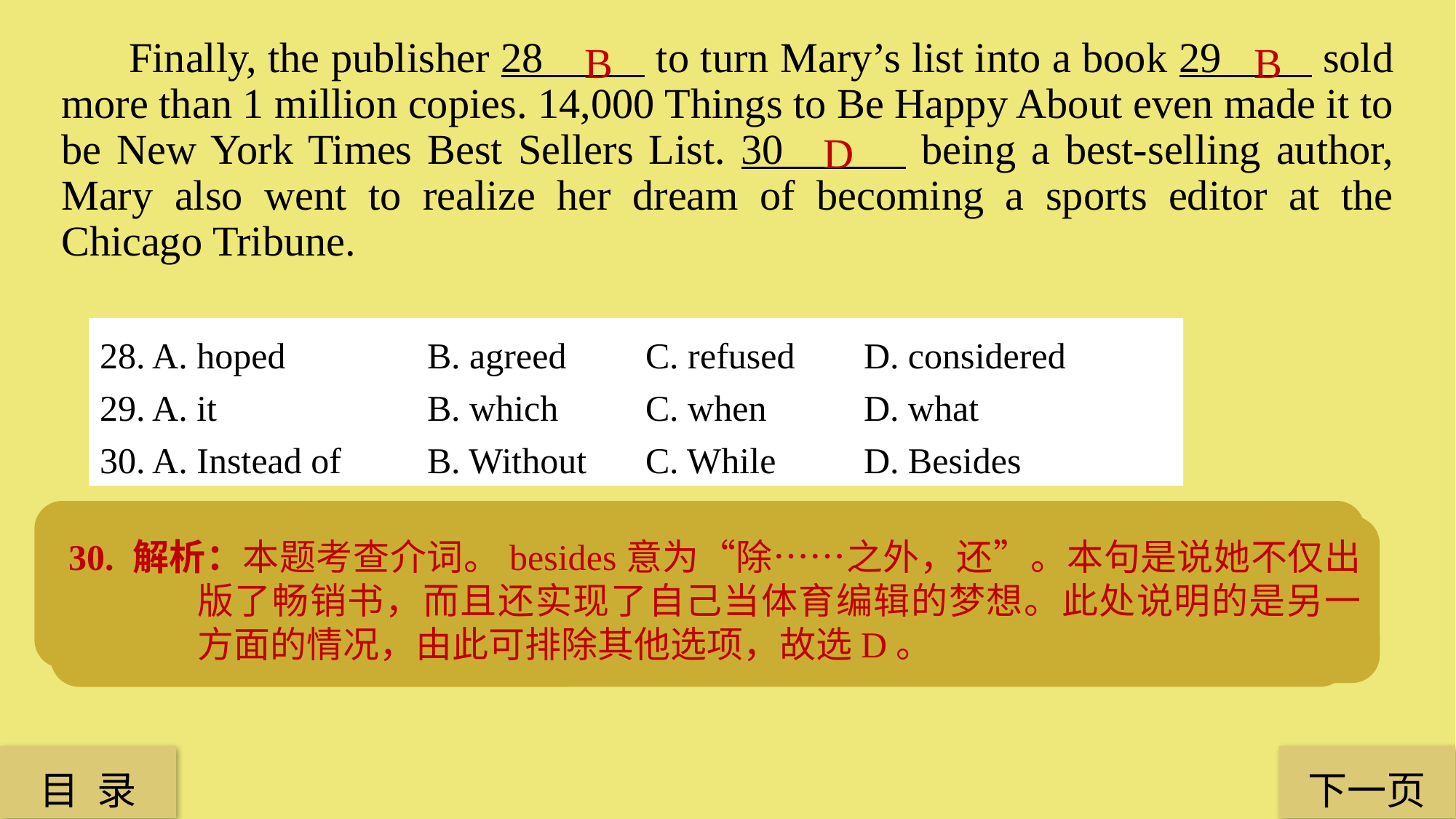

B
      Finally, the publisher 28          to turn Mary’s list into a book 29         sold more than 1 million copies. 14,000 Things to Be Happy About even made it to be New York Times Best Sellers List. 30         being a best-selling author, Mary also went to realize her dream of becoming a sports editor at the Chicago Tribune.
B
D
28. A. hoped		B. agreed 	C. refused 	D. considered
29. A. it 		B. which 	C. when 	D. what
30. A. Instead of 	B. Without 	C. While 	D. Besides
29. 解析：本题考查定语从句，which指代前面的先行词a book，故选B。
28. 解析：本题考查动词。从前面的Finally看，此处指出版商最终“同意（agree）”给她出版。refuse和hope不合题意；consider后面不接不定式形式，故选B。
30. 解析：本题考查介词。besides意为“除……之外，还”。本句是说她不仅出版了畅销书，而且还实现了自己当体育编辑的梦想。此处说明的是另一方面的情况，由此可排除其他选项，故选D。